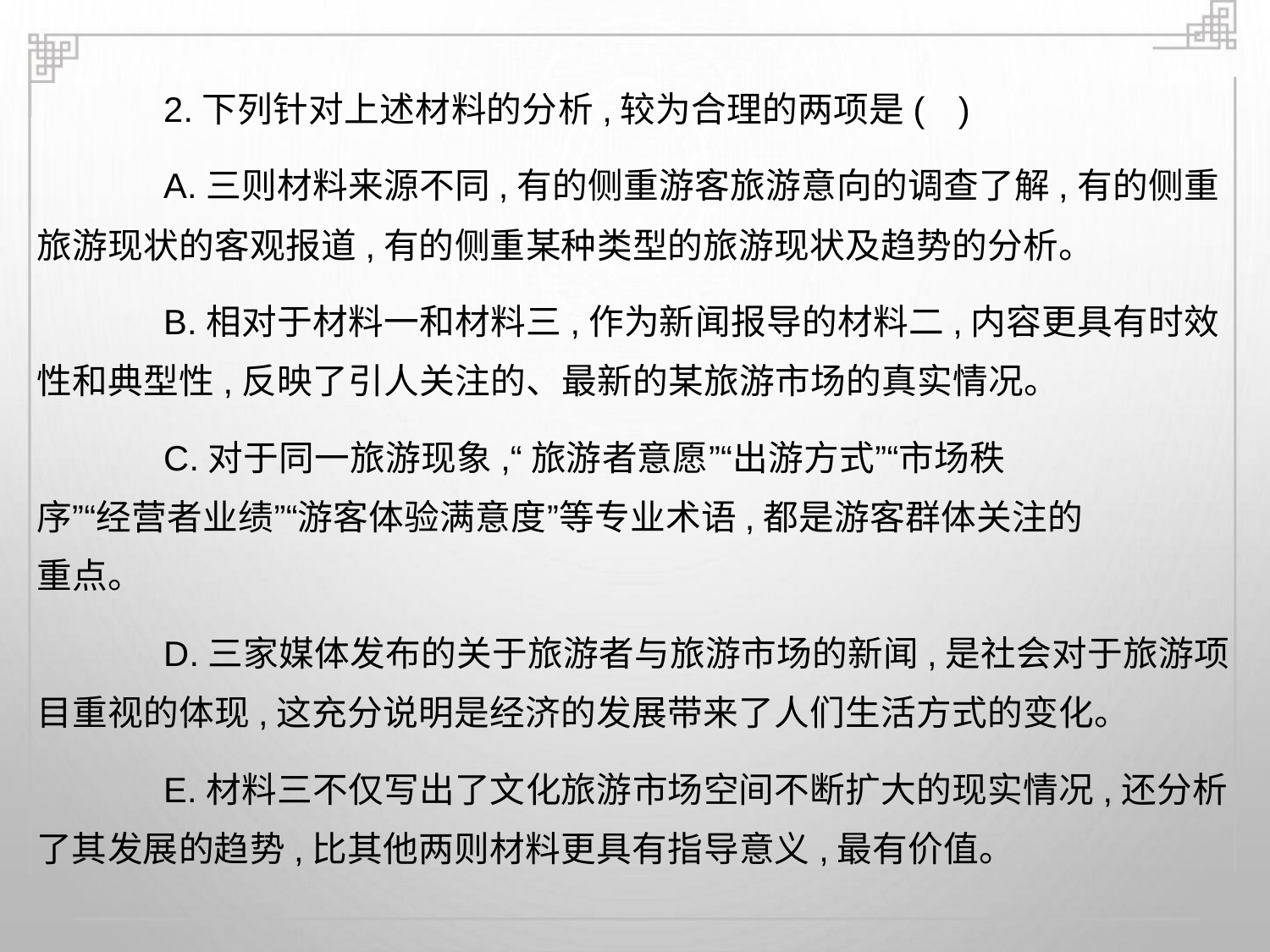

2.下列针对上述材料的分析,较为合理的两项是( )
A.三则材料来源不同,有的侧重游客旅游意向的调查了解,有的侧重
旅游现状的客观报道,有的侧重某种类型的旅游现状及趋势的分析。
B.相对于材料一和材料三,作为新闻报导的材料二,内容更具有时效
性和典型性,反映了引人关注的、最新的某旅游市场的真实情况。
C.对于同一旅游现象,“旅游者意愿”“出游方式”“市场秩
序”“经营者业绩”“游客体验满意度”等专业术语,都是游客群体关注的
重点。
D.三家媒体发布的关于旅游者与旅游市场的新闻,是社会对于旅游项
目重视的体现,这充分说明是经济的发展带来了人们生活方式的变化。
E.材料三不仅写出了文化旅游市场空间不断扩大的现实情况,还分析
了其发展的趋势,比其他两则材料更具有指导意义,最有价值。